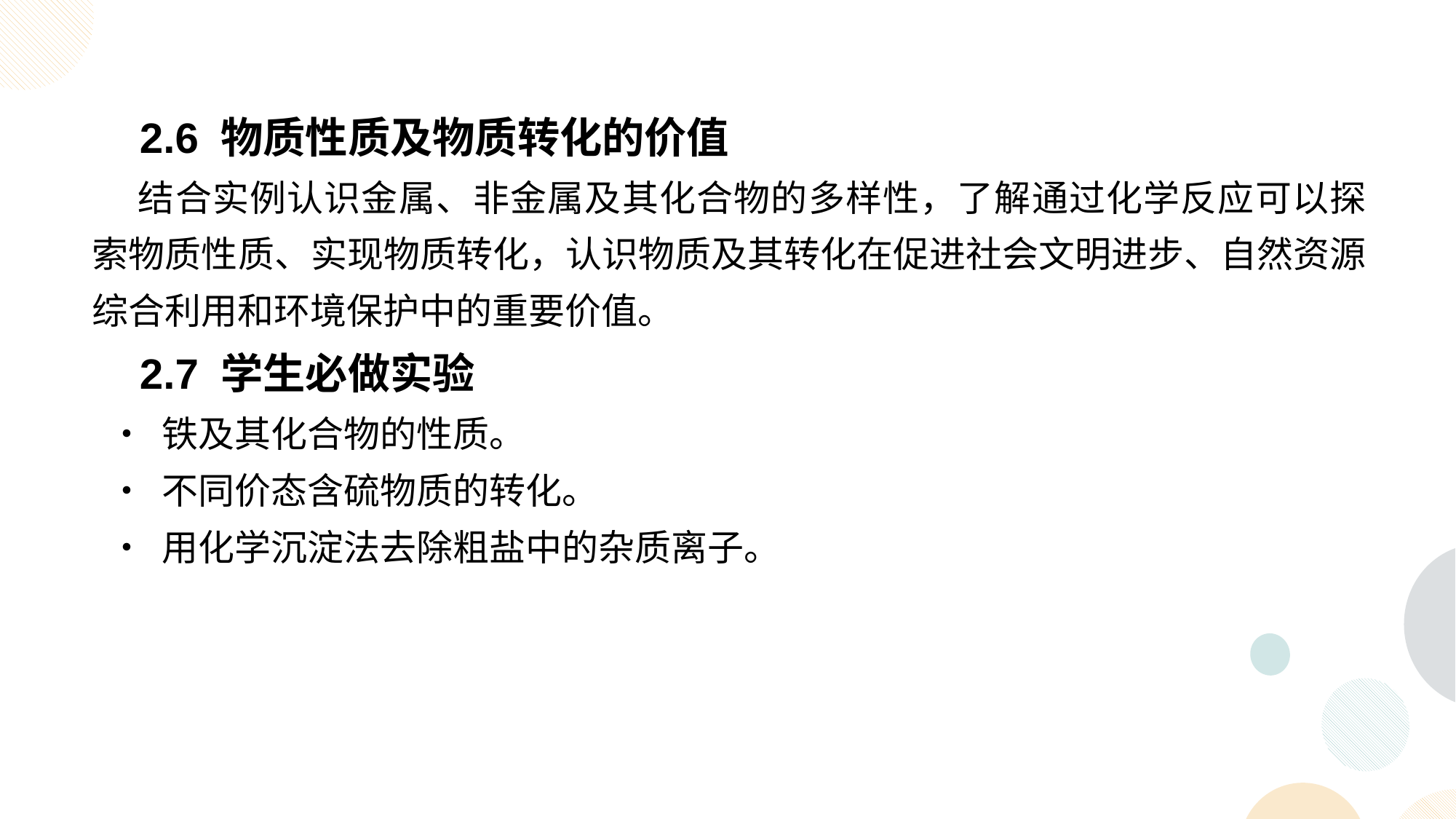

2.6 物质性质及物质转化的价值
    结合实例认识金属、非金属及其化合物的多样性，了解通过化学反应可以探索物质性质、实现物质转化，认识物质及其转化在促进社会文明进步、自然资源综合利用和环境保护中的重要价值。
    2.7 学生必做实验
  • 铁及其化合物的性质。
  • 不同价态含硫物质的转化。
  • 用化学沉淀法去除粗盐中的杂质离子。